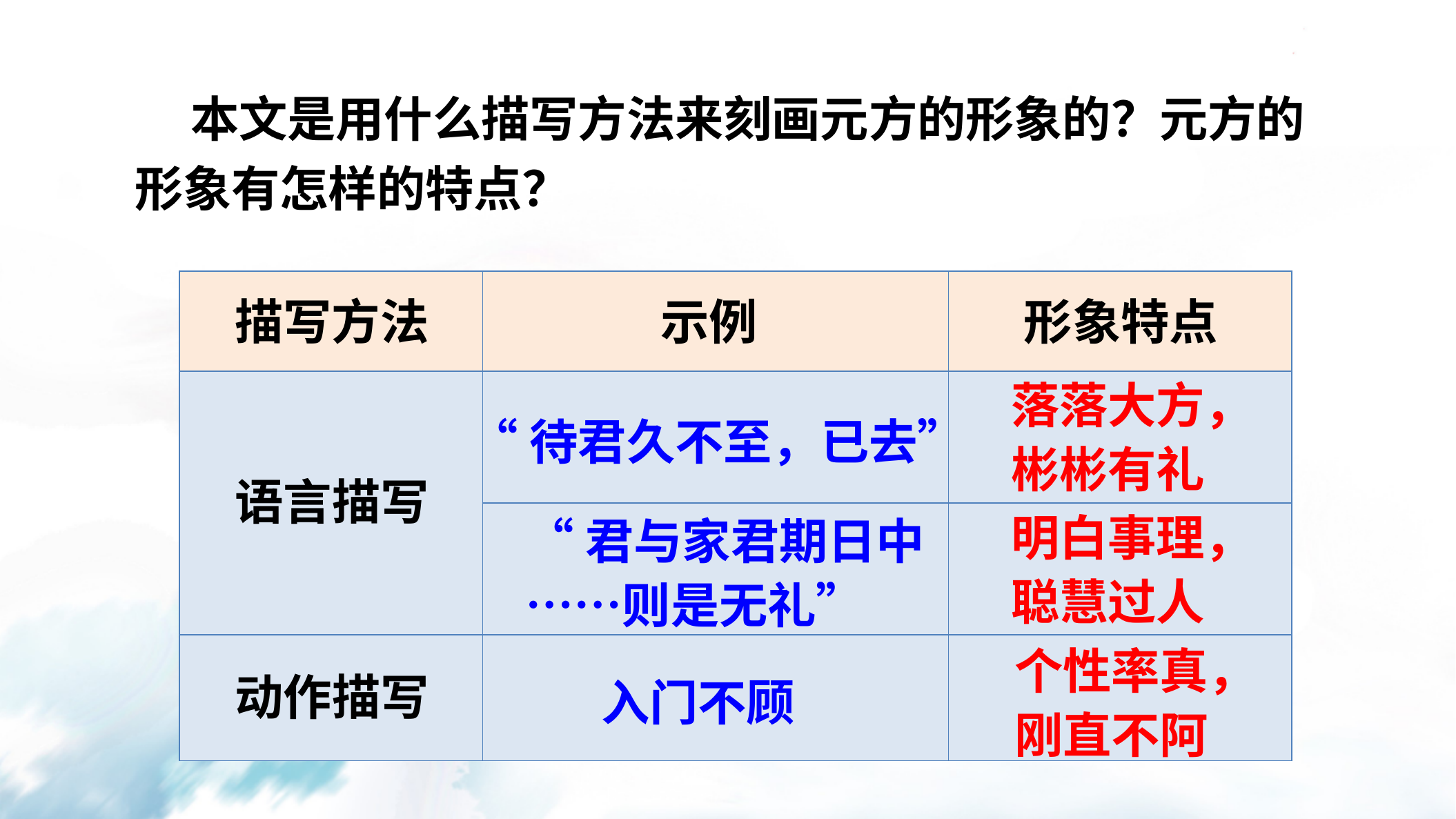

本文是用什么描写方法来刻画元方的形象的？元方的形象有怎样的特点？
|  |  |  |
| --- | --- | --- |
|  |  |  |
|  |  |  |
|  |  |  |
描写方法
示例
形象特点
落落大方，彬彬有礼
“待君久不至，已去”
语言描写
明白事理，聪慧过人
“君与家君期日中……则是无礼”
个性率真，刚直不阿
动作描写
入门不顾